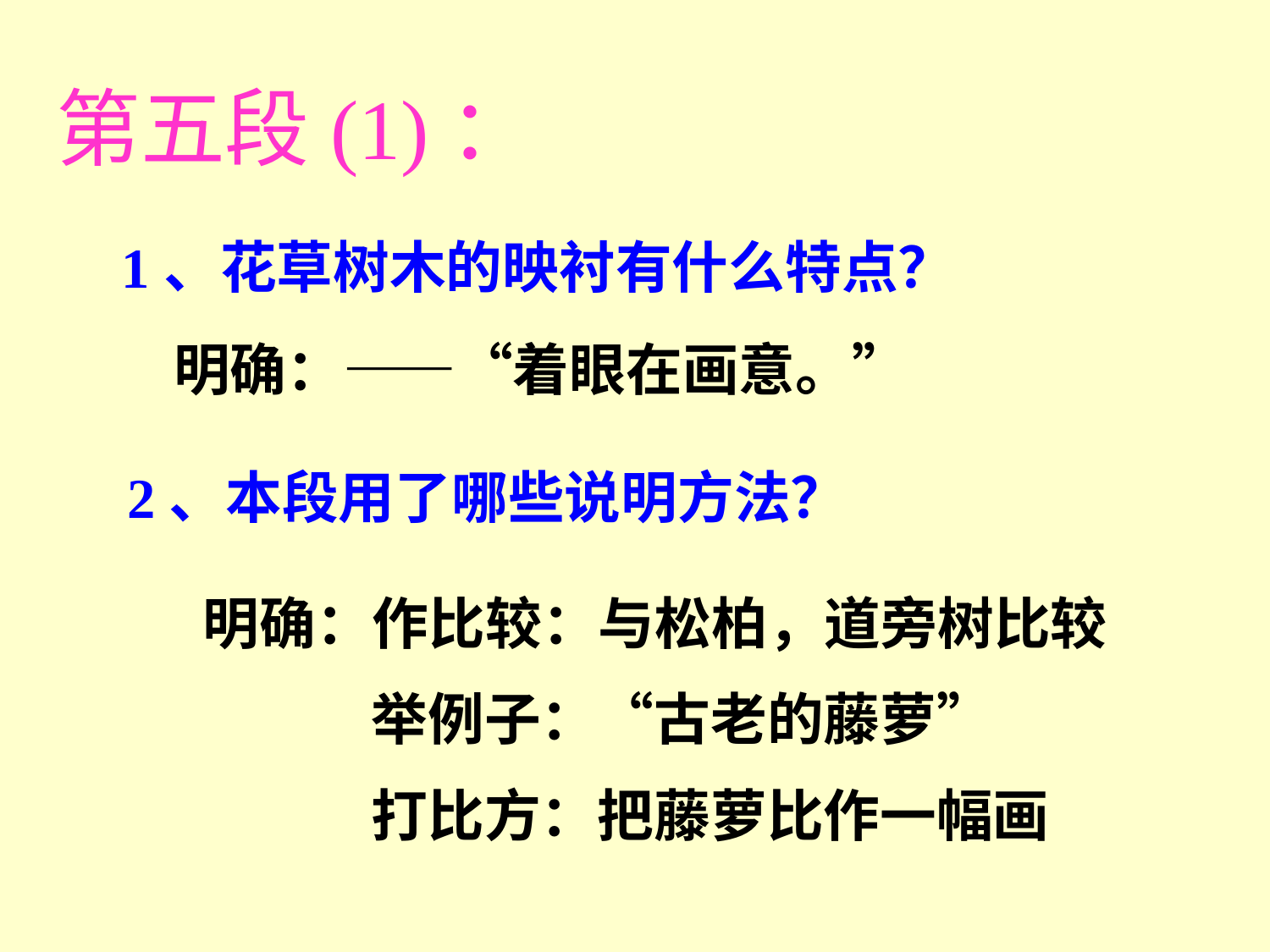

第五段(1)：
1、花草树木的映衬有什么特点？

明确：——“着眼在画意。”
2、本段用了哪些说明方法？
明确：作比较：与松柏，道旁树比较
            举例子：“古老的藤萝”
            打比方：把藤萝比作一幅画